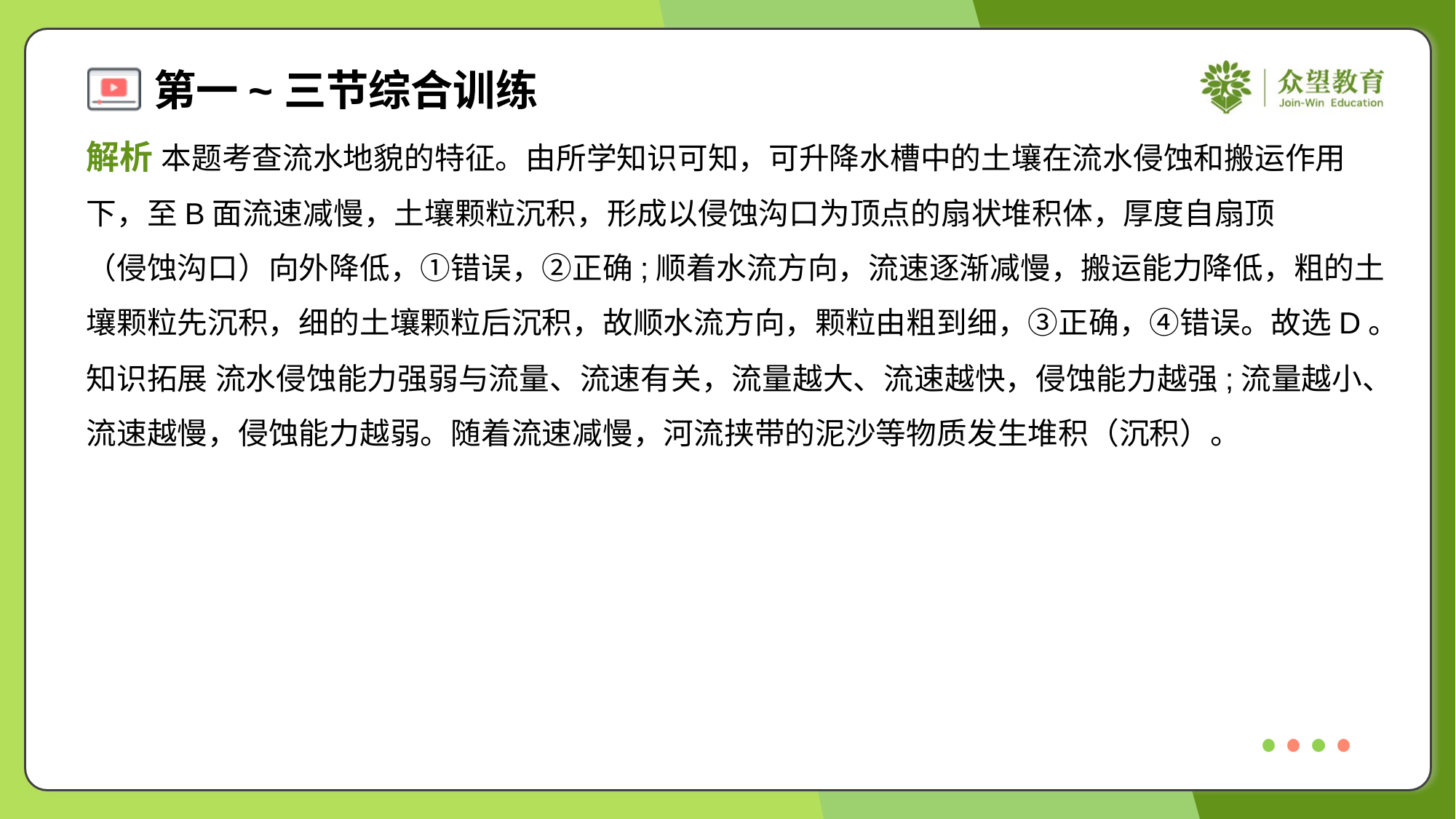

解析 本题考查流水地貌的特征。由所学知识可知，可升降水槽中的土壤在流水侵蚀和搬运作用
下，至B面流速减慢，土壤颗粒沉积，形成以侵蚀沟口为顶点的扇状堆积体，厚度自扇顶
（侵蚀沟口）向外降低，①错误，②正确;顺着水流方向，流速逐渐减慢，搬运能力降低，粗的土
壤颗粒先沉积，细的土壤颗粒后沉积，故顺水流方向，颗粒由粗到细，③正确，④错误。故选D。
知识拓展 流水侵蚀能力强弱与流量、流速有关，流量越大、流速越快，侵蚀能力越强;流量越小、
流速越慢，侵蚀能力越弱。随着流速减慢，河流挟带的泥沙等物质发生堆积（沉积）。